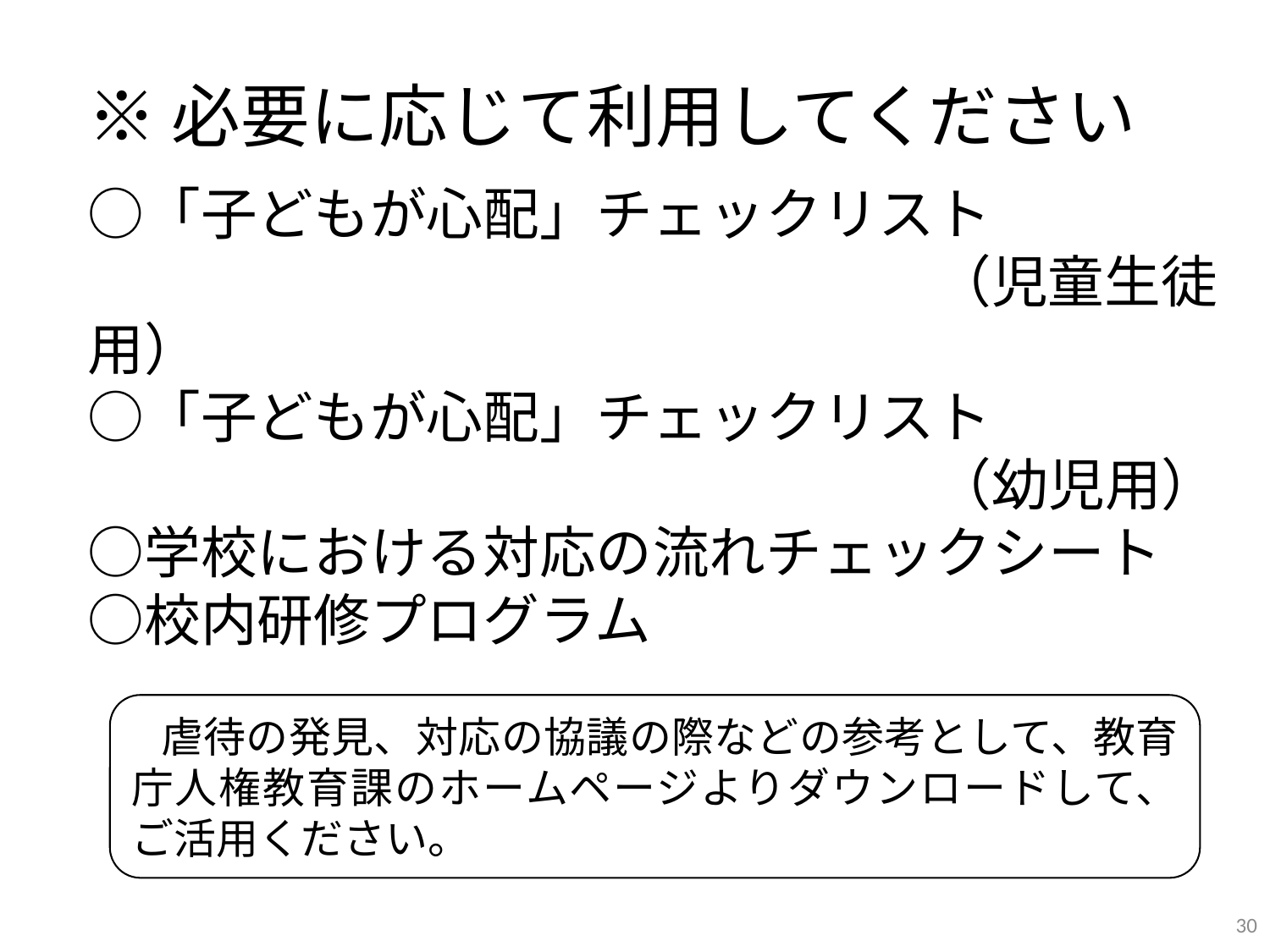

# ※必要に応じて利用してください ○「子どもが心配」チェックリスト 　　　　　　　　　　　　　　　（児童生徒用） ○「子どもが心配」チェックリスト 　　　　　　　　　　　　　　　（幼児用） ○学校における対応の流れチェックシート ○校内研修プログラム
  虐待の発見、対応の協議の際などの参考として、教育庁人権教育課のホームページよりダウンロードして、ご活用ください。
30